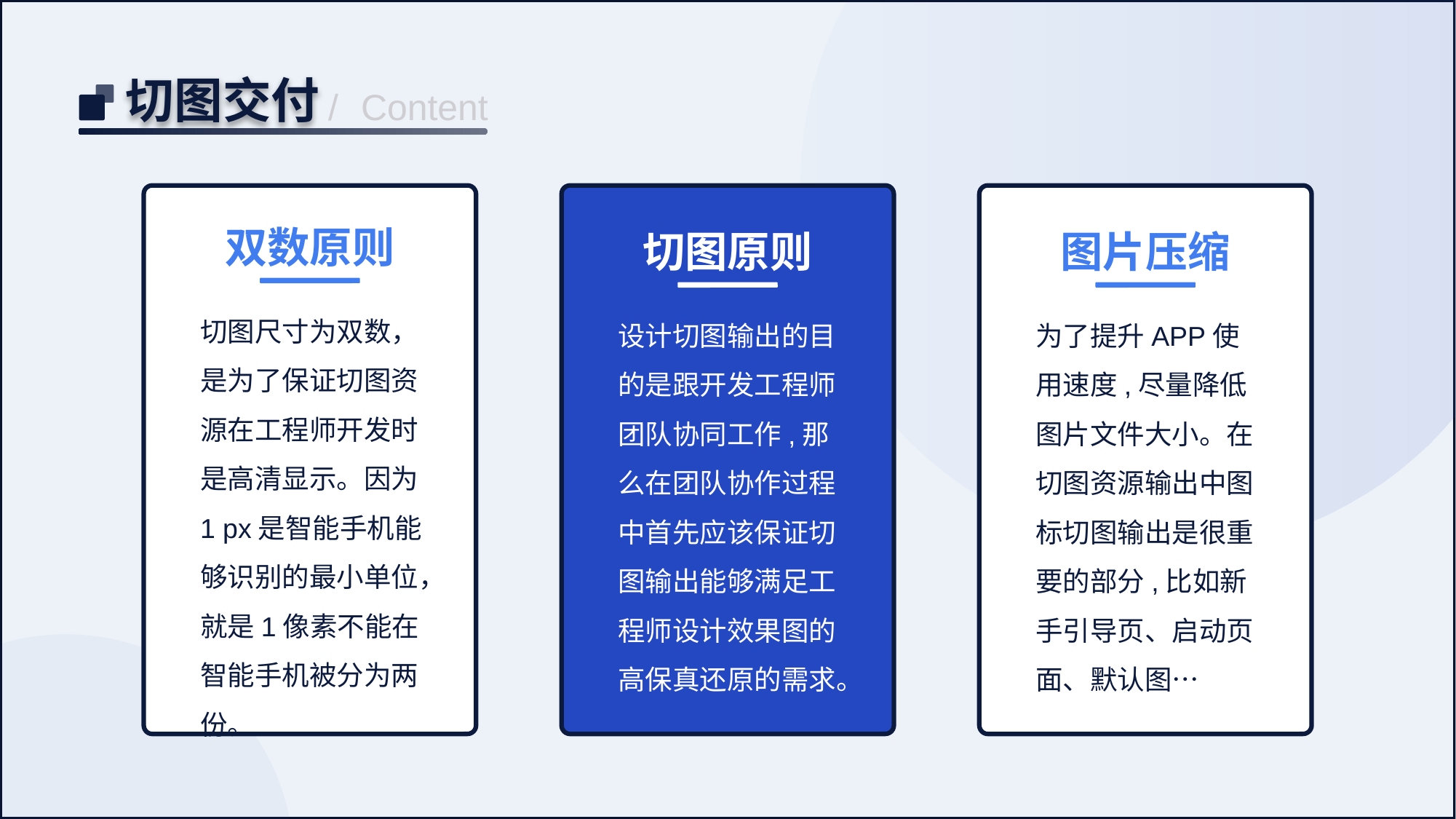

切图交付
/
Content

双数原则
切图尺寸为双数，是为了保证切图资源在工程师开发时是高清显示。因为1 px是智能手机能够识别的最小单位，就是1像素不能在智能手机被分为两份。

切图原则
设计切图输出的目的是跟开发工程师团队协同工作,那么在团队协作过程中首先应该保证切图输出能够满足工程师设计效果图的高保真还原的需求。

图片压缩
为了提升APP使用速度,尽量降低图片文件大小。在切图资源输出中图标切图输出是很重要的部分,比如新手引导页、启动页面、默认图…